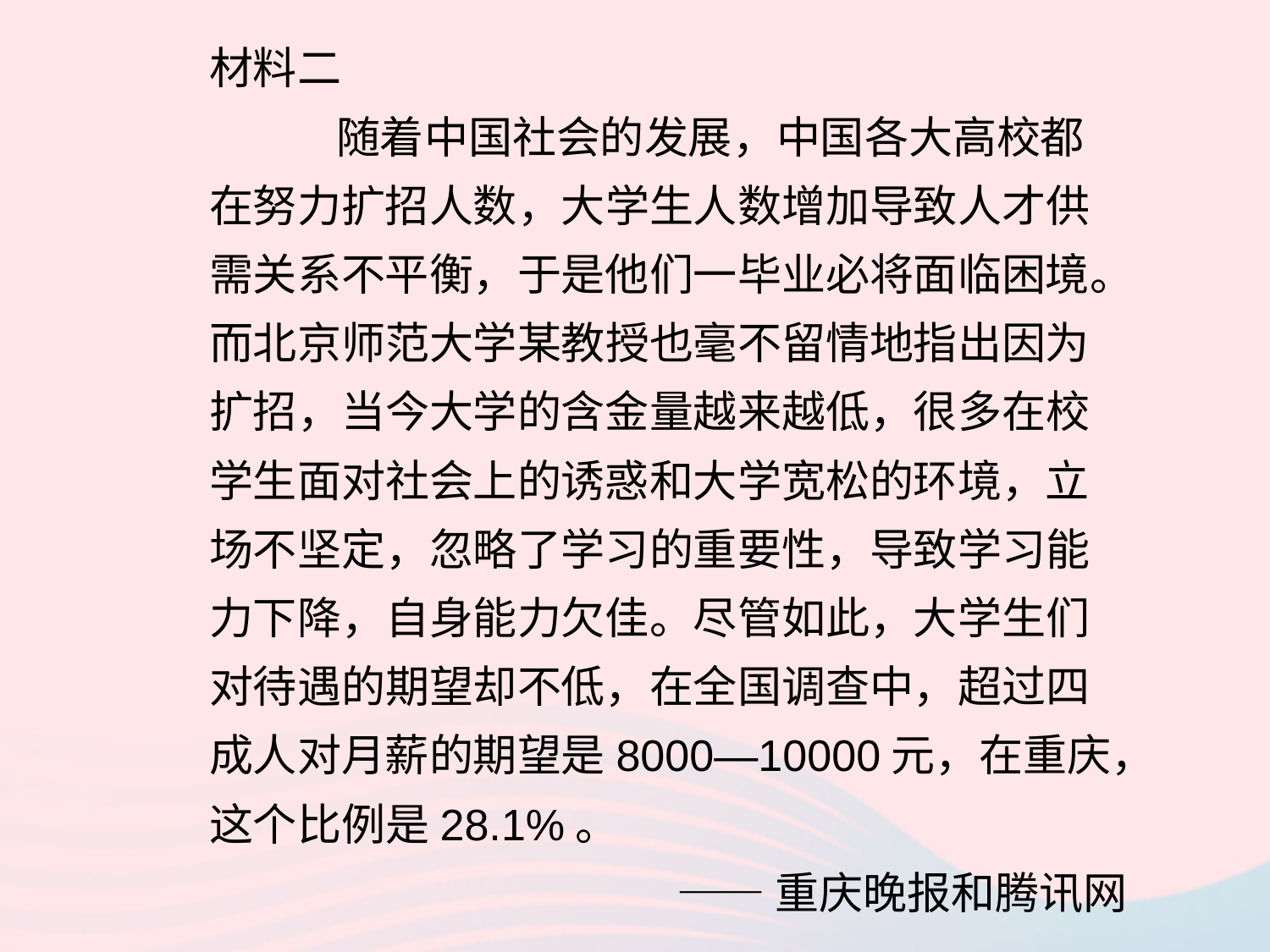

材料二
	随着中国社会的发展，中国各大高校都在努力扩招人数，大学生人数增加导致人才供需关系不平衡，于是他们一毕业必将面临困境。而北京师范大学某教授也毫不留情地指出因为扩招，当今大学的含金量越来越低，很多在校学生面对社会上的诱惑和大学宽松的环境，立场不坚定，忽略了学习的重要性，导致学习能力下降，自身能力欠佳。尽管如此，大学生们对待遇的期望却不低，在全国调查中，超过四成人对月薪的期望是8000—10000元，在重庆，这个比例是28.1%。
——重庆晚报和腾讯网